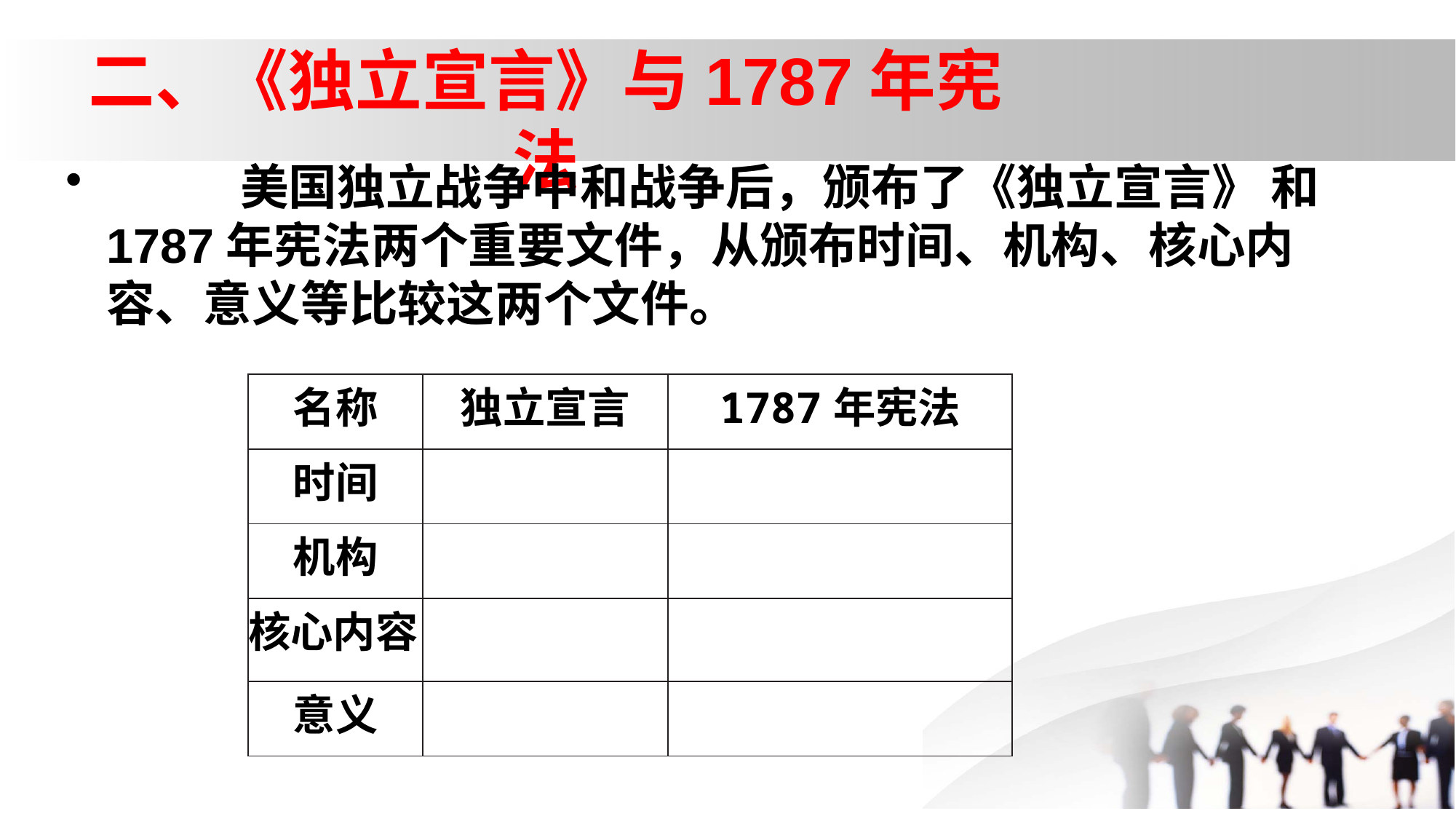

# 二、《独立宣言》与1787年宪法
           美国独立战争中和战争后，颁布了《独立宣言》 和1787年宪法两个重要文件，从颁布时间、机构、核心内容、意义等比较这两个文件。
| 名称 | 独立宣言 | 1787年宪法 |
| --- | --- | --- |
| 时间 |  |  |
| 机构 |  |  |
| 核心内容 |  |  |
| 意义 |  |  |